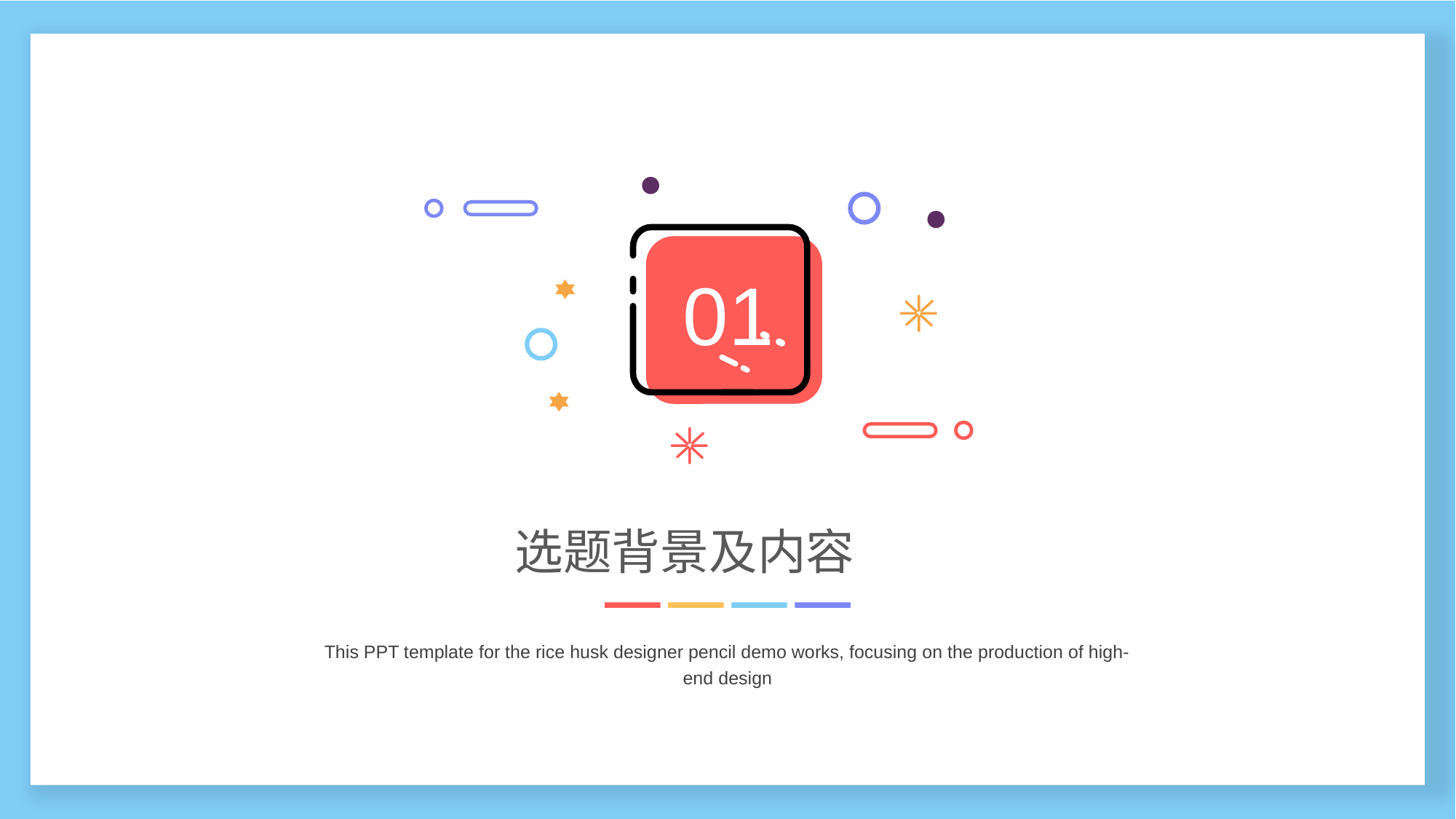

01

选题背景及内容

This PPT template for the rice husk designer pencil demo works, focusing on the production of high-end design